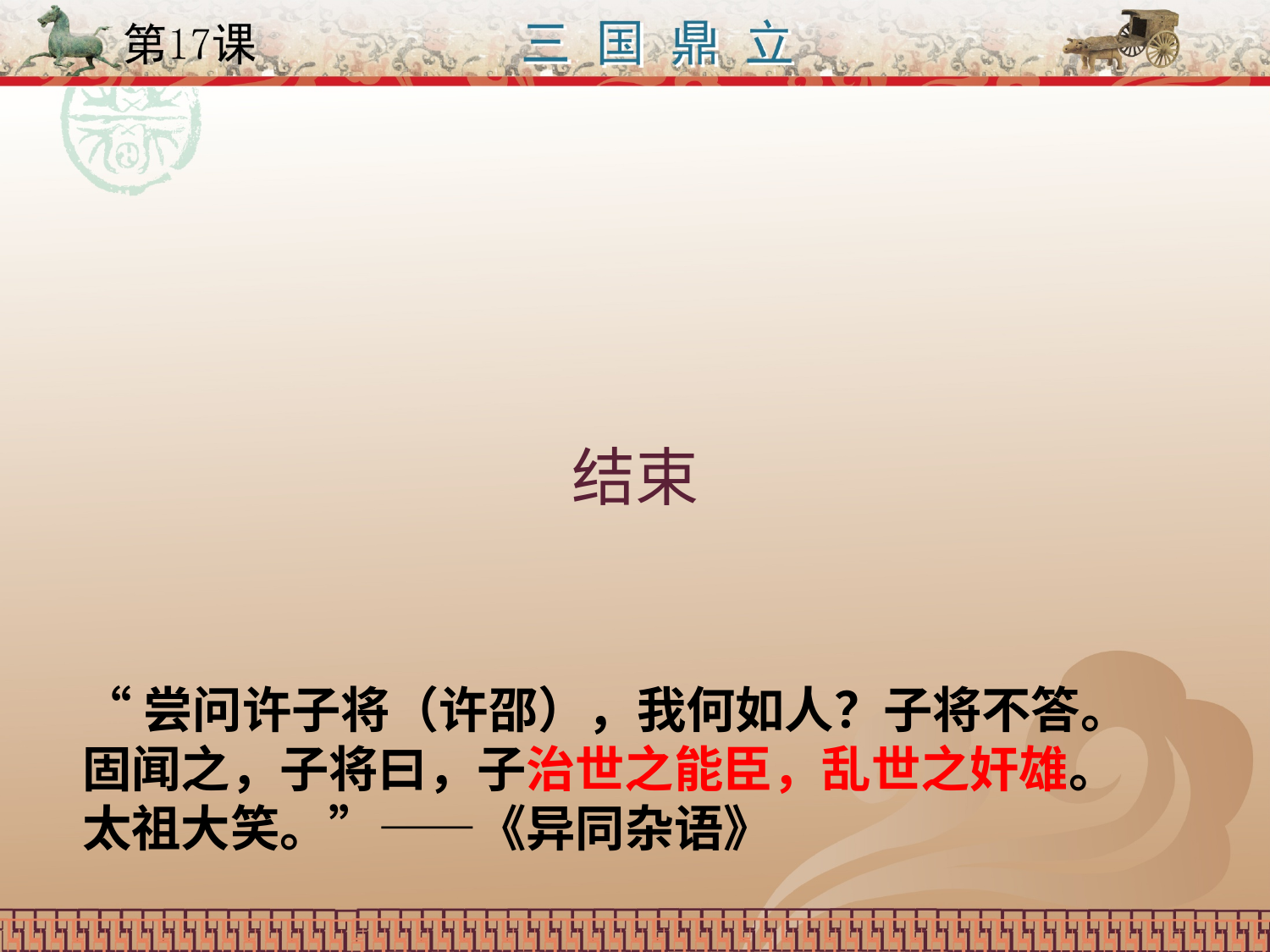

结束
“尝问许子将（许邵），我何如人？子将不答。固闻之，子将曰，子治世之能臣，乱世之奸雄。太祖大笑。”——《异同杂语》